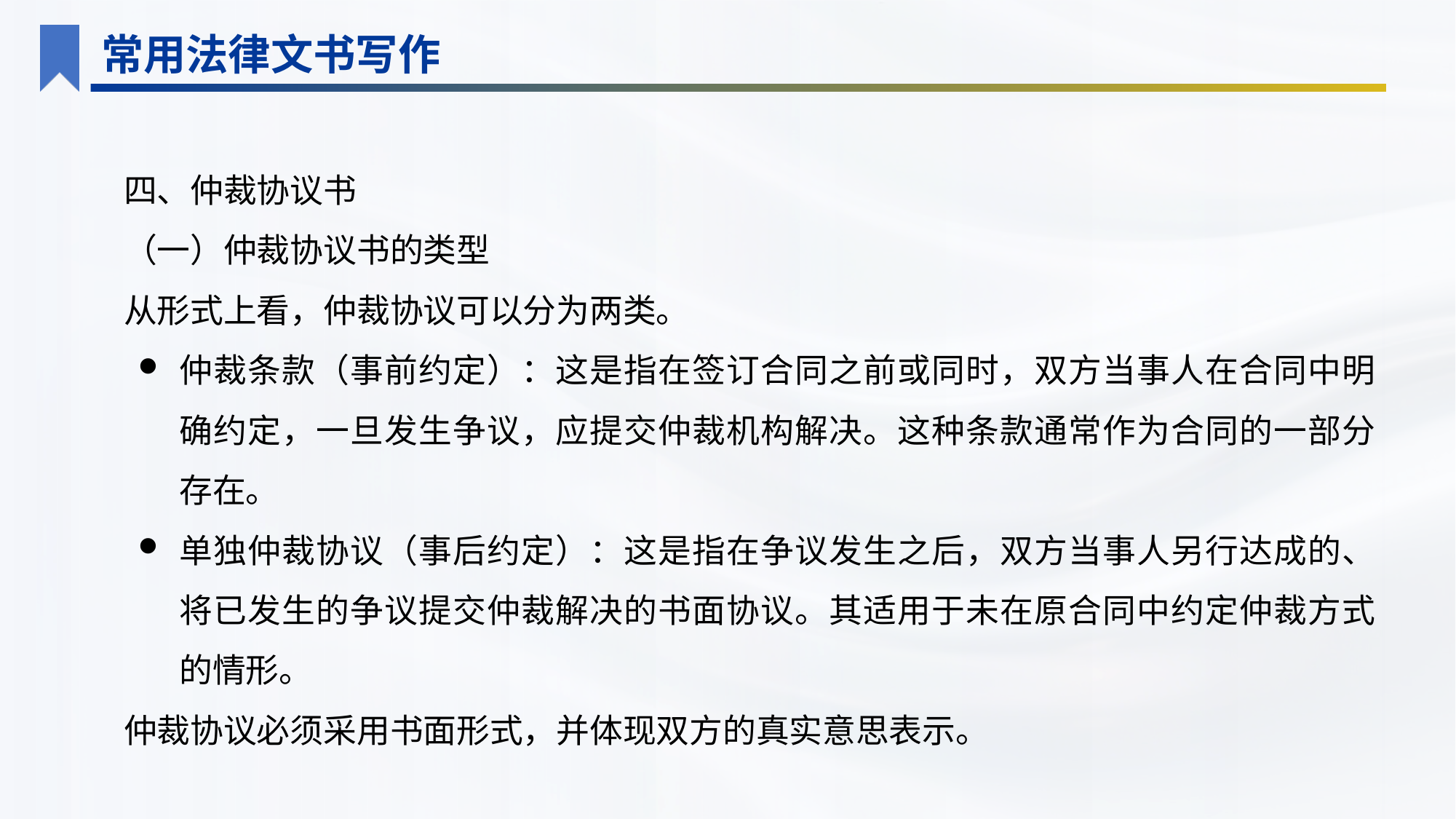

常用法律文书写作
四、仲裁协议书
（一）仲裁协议书的类型
从形式上看，仲裁协议可以分为两类。
仲裁条款（事前约定）：这是指在签订合同之前或同时，双方当事人在合同中明确约定，一旦发生争议，应提交仲裁机构解决。这种条款通常作为合同的一部分存在。
单独仲裁协议（事后约定）：这是指在争议发生之后，双方当事人另行达成的、将已发生的争议提交仲裁解决的书面协议。其适用于未在原合同中约定仲裁方式的情形。
仲裁协议必须采用书面形式，并体现双方的真实意思表示。